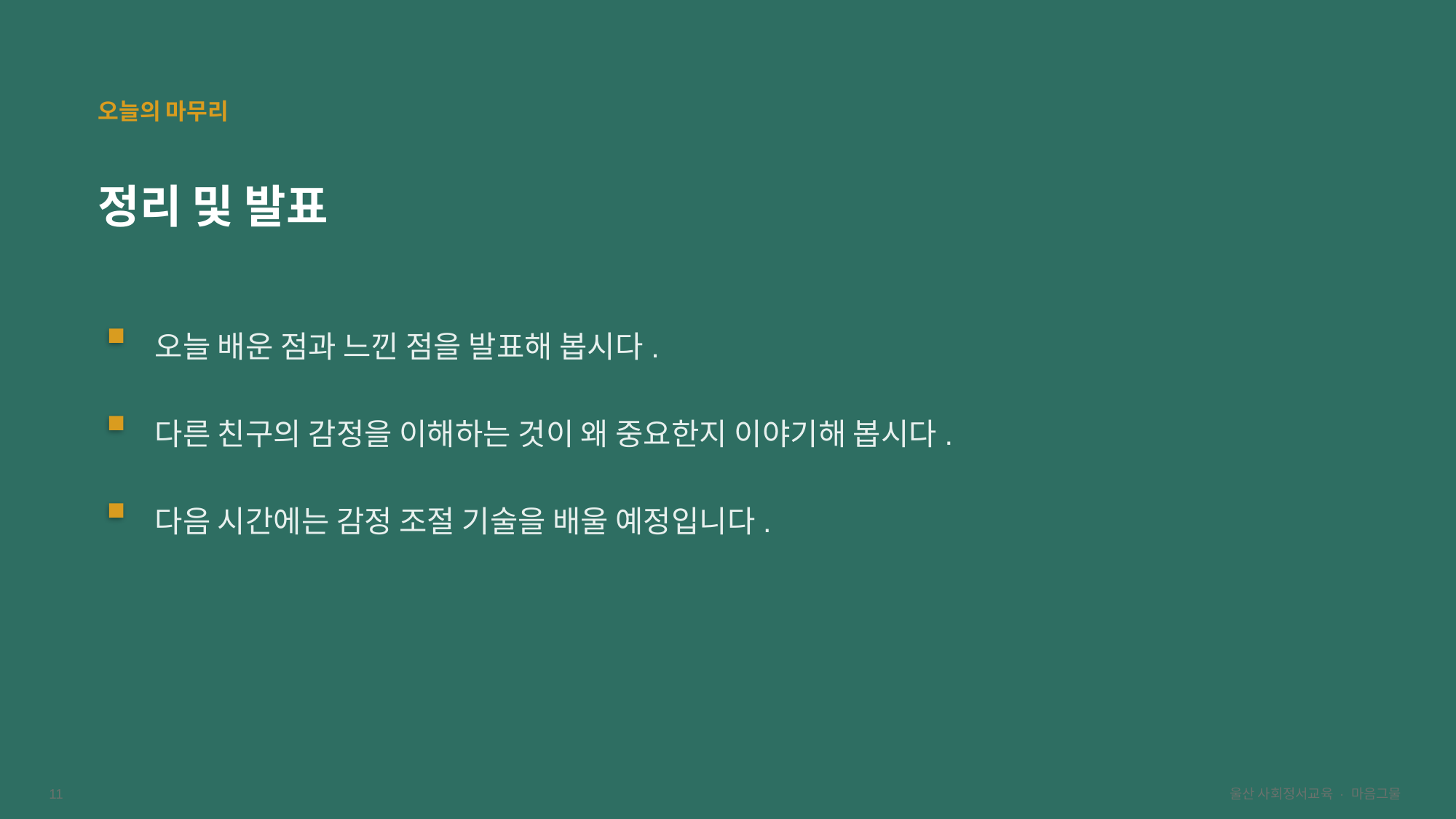

오늘의 마무리
정리 및 발표
오늘 배운 점과 느낀 점을 발표해 봅시다.

다른 친구의 감정을 이해하는 것이 왜 중요한지 이야기해 봅시다.

다음 시간에는 감정 조절 기술을 배울 예정입니다.

11
울산 사회정서교육 · 마음그물